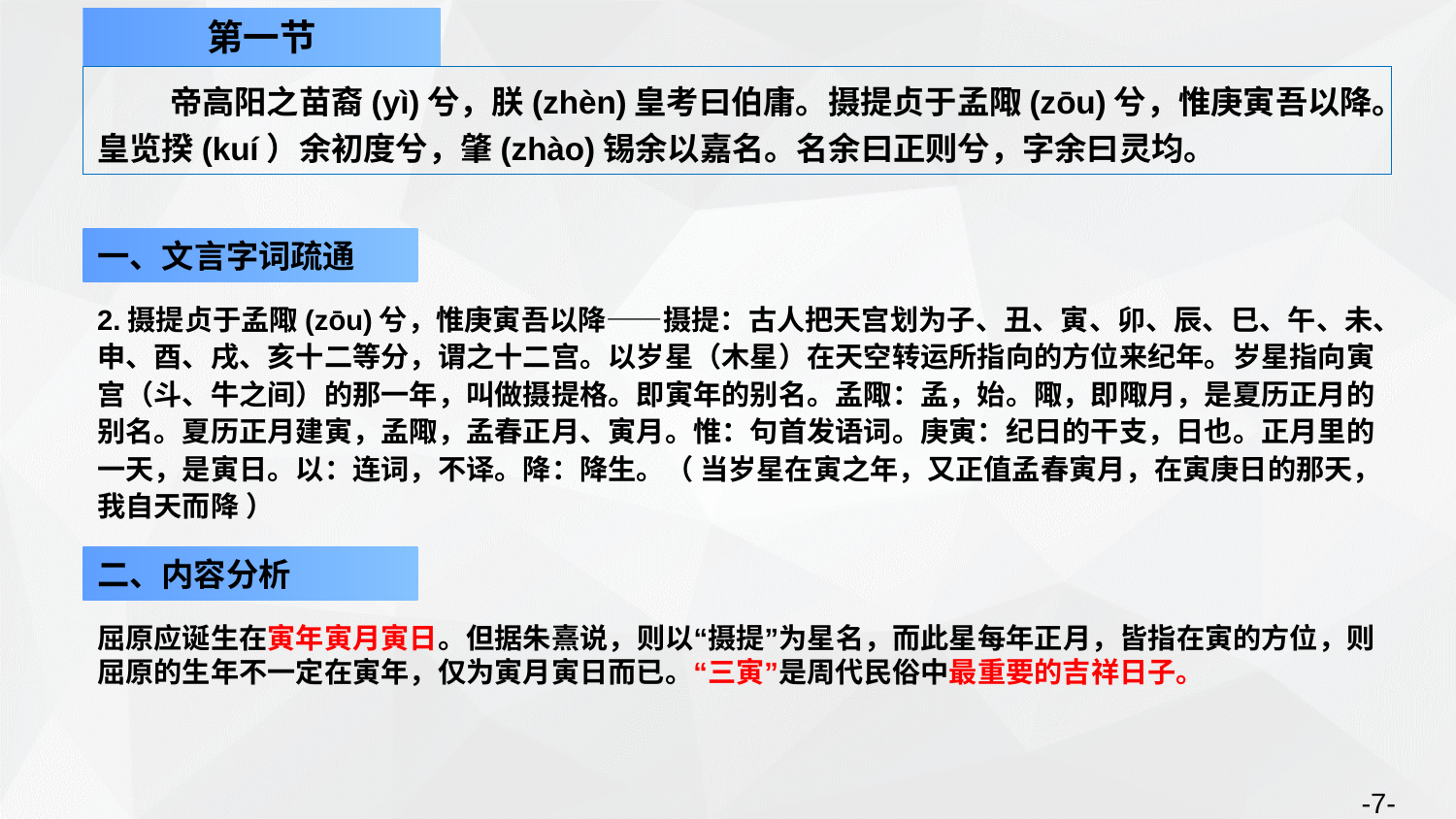

第一节
帝高阳之苗裔(yì)兮，朕(zhèn)皇考曰伯庸。摄提贞于孟陬(zōu)兮，惟庚寅吾以降。皇览揆(kuí）余初度兮，肇(zhào)锡余以嘉名。名余曰正则兮，字余曰灵均。
一、文言字词疏通
2.摄提贞于孟陬(zōu)兮，惟庚寅吾以降——摄提：古人把天宫划为子、丑、寅、卯、辰、巳、午、未、申、酉、戌、亥十二等分，谓之十二宫。以岁星（木星）在天空转运所指向的方位来纪年。岁星指向寅宫（斗、牛之间）的那一年，叫做摄提格。即寅年的别名。孟陬：孟，始。陬，即陬月，是夏历正月的别名。夏历正月建寅，孟陬，孟春正月、寅月。惟：句首发语词。庚寅：纪日的干支，日也。正月里的一天，是寅日。以：连词，不译。降：降生。（ 当岁星在寅之年，又正值孟春寅月，在寅庚日的那天，我自天而降 ）
二、内容分析
屈原应诞生在寅年寅月寅日。但据朱熹说，则以“摄提”为星名，而此星每年正月，皆指在寅的方位，则屈原的生年不一定在寅年，仅为寅月寅日而已。“三寅”是周代民俗中最重要的吉祥日子。
-7-